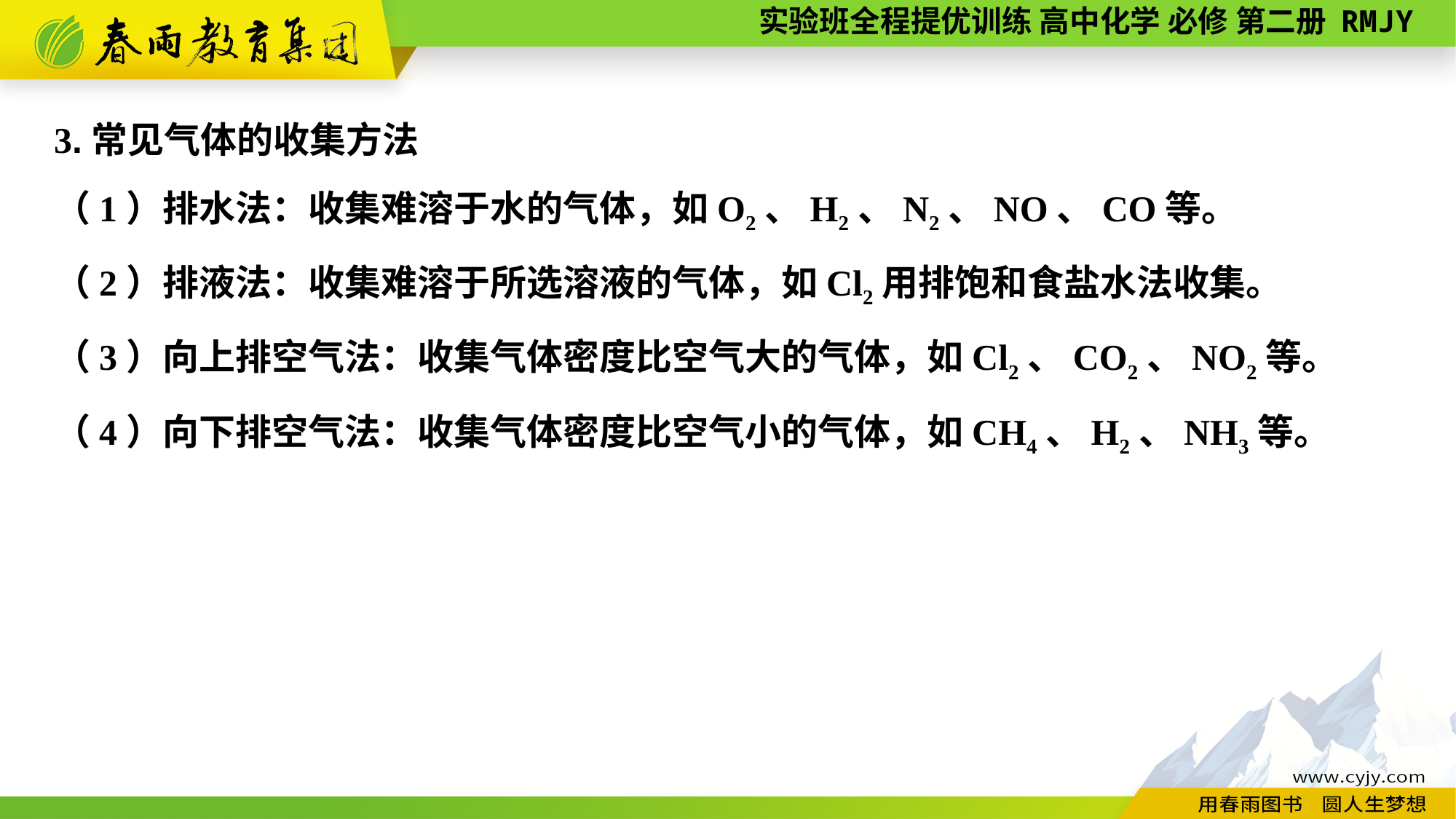

3.常见气体的收集方法
（1）排水法：收集难溶于水的气体，如O2、H2、N2、NO、CO等。
（2）排液法：收集难溶于所选溶液的气体，如Cl2用排饱和食盐水法收集。
（3）向上排空气法：收集气体密度比空气大的气体，如Cl2、CO2、NO2等。
（4）向下排空气法：收集气体密度比空气小的气体，如CH4、H2、NH3等。